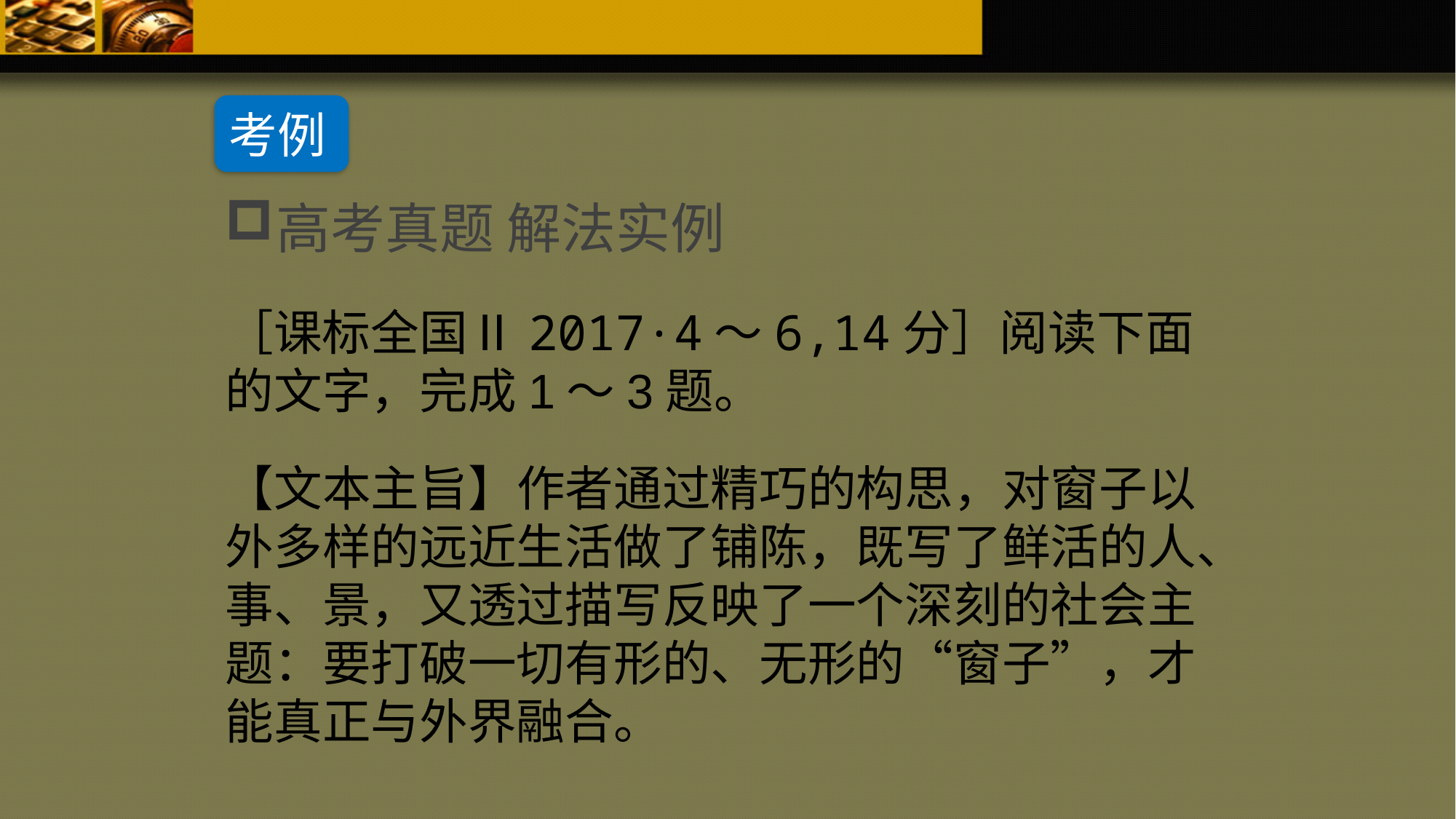

考例
高考真题 解法实例
［课标全国Ⅱ2017·4～6,14分］阅读下面的文字，完成1～3题。

【文本主旨】作者通过精巧的构思，对窗子以外多样的远近生活做了铺陈，既写了鲜活的人、事、景，又透过描写反映了一个深刻的社会主题：要打破一切有形的、无形的“窗子”，才能真正与外界融合。